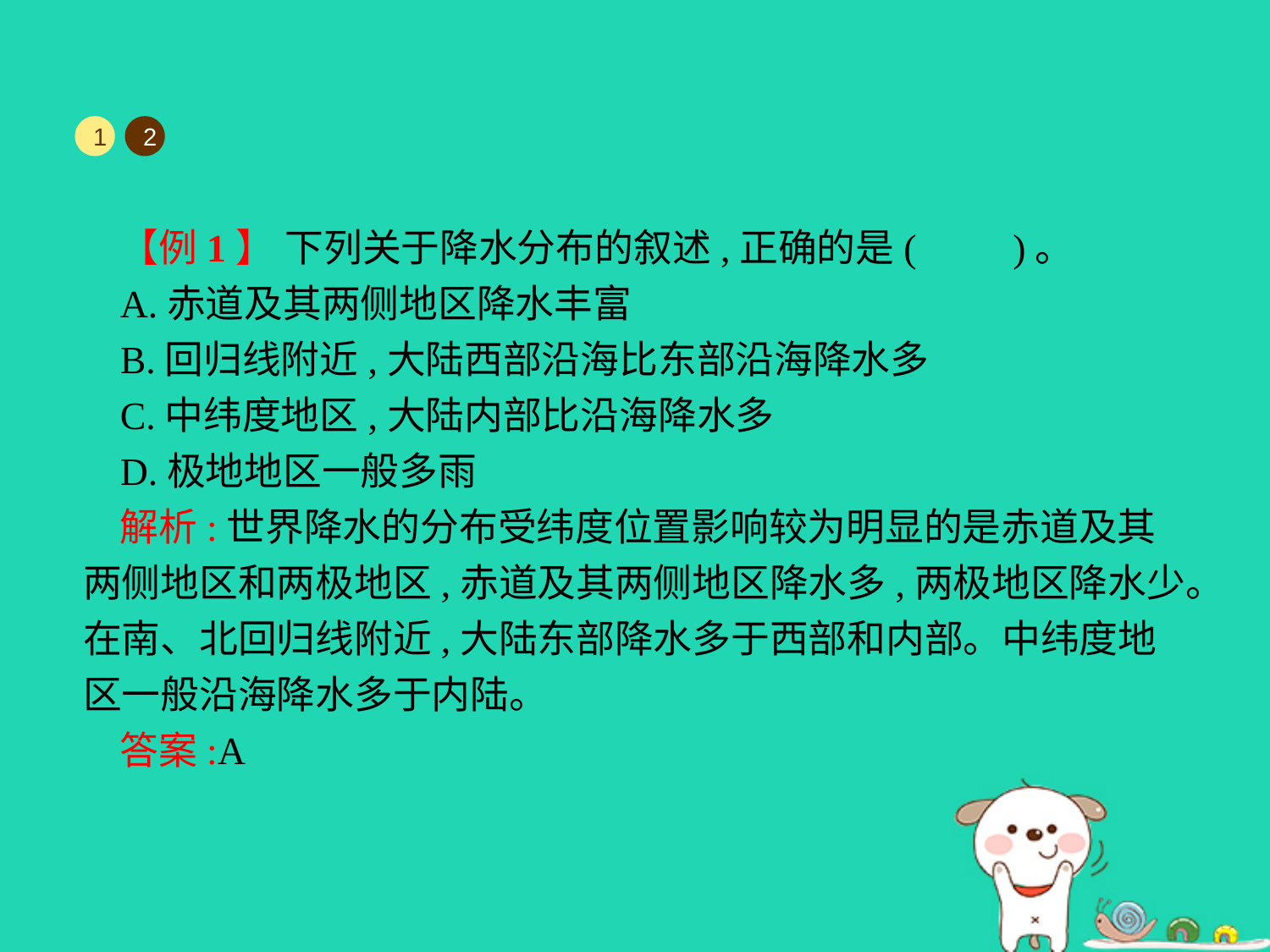

1
2
【例1】 下列关于降水分布的叙述,正确的是(　　)。
A.赤道及其两侧地区降水丰富
B.回归线附近,大陆西部沿海比东部沿海降水多
C.中纬度地区,大陆内部比沿海降水多
D.极地地区一般多雨
解析:世界降水的分布受纬度位置影响较为明显的是赤道及其两侧地区和两极地区,赤道及其两侧地区降水多,两极地区降水少。在南、北回归线附近,大陆东部降水多于西部和内部。中纬度地区一般沿海降水多于内陆。
答案:A